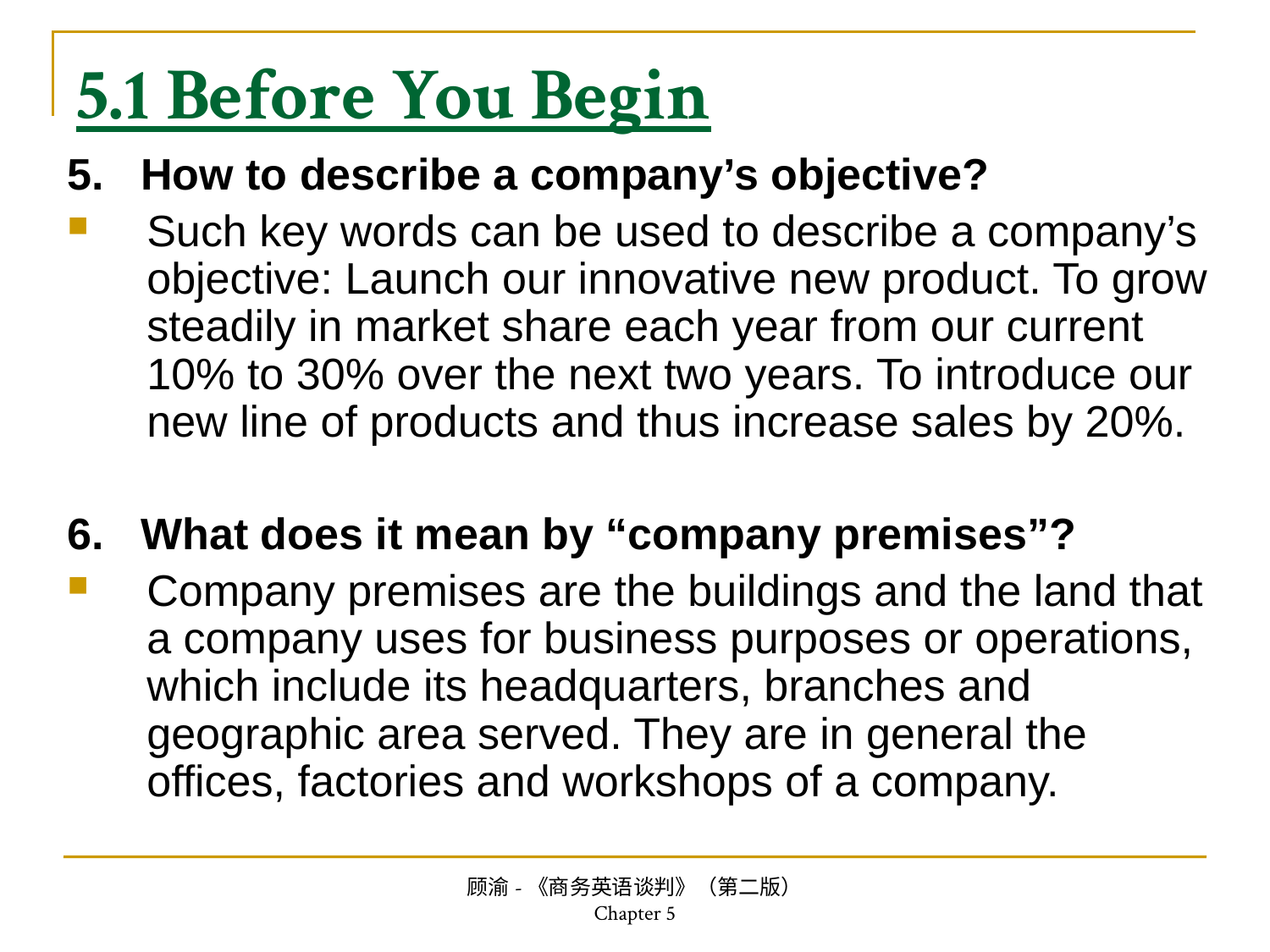

# 5.1 Before You Begin
5.   How to describe a company’s objective?
Such key words can be used to describe a company’s objective: Launch our innovative new product. To grow steadily in market share each year from our current 10% to 30% over the next two years. To introduce our new line of products and thus increase sales by 20%.

6.   What does it mean by “company premises”?
Company premises are the buildings and the land that a company uses for business purposes or operations, which include its headquarters, branches and geographic area served. They are in general the offices, factories and workshops of a company.

8
顾渝-《商务英语谈判》（第二版） Chapter 5